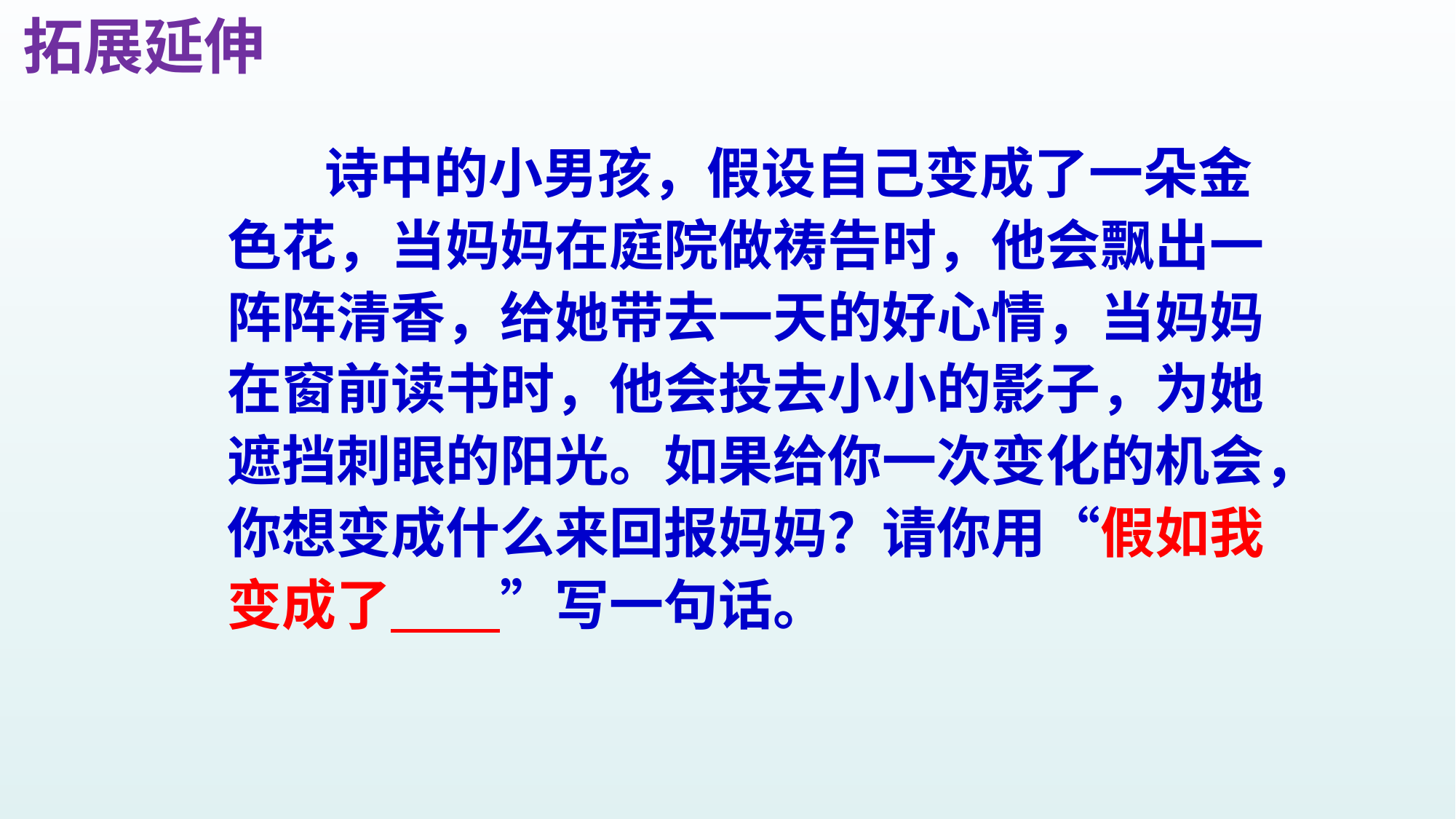

拓展延伸
           诗中的小男孩，假设自己变成了一朵金色花，当妈妈在庭院做祷告时，他会飘出一阵阵清香，给她带去一天的好心情，当妈妈在窗前读书时，他会投去小小的影子，为她遮挡刺眼的阳光。如果给你一次变化的机会，你想变成什么来回报妈妈？请你用“假如我变成了　　”写一句话。